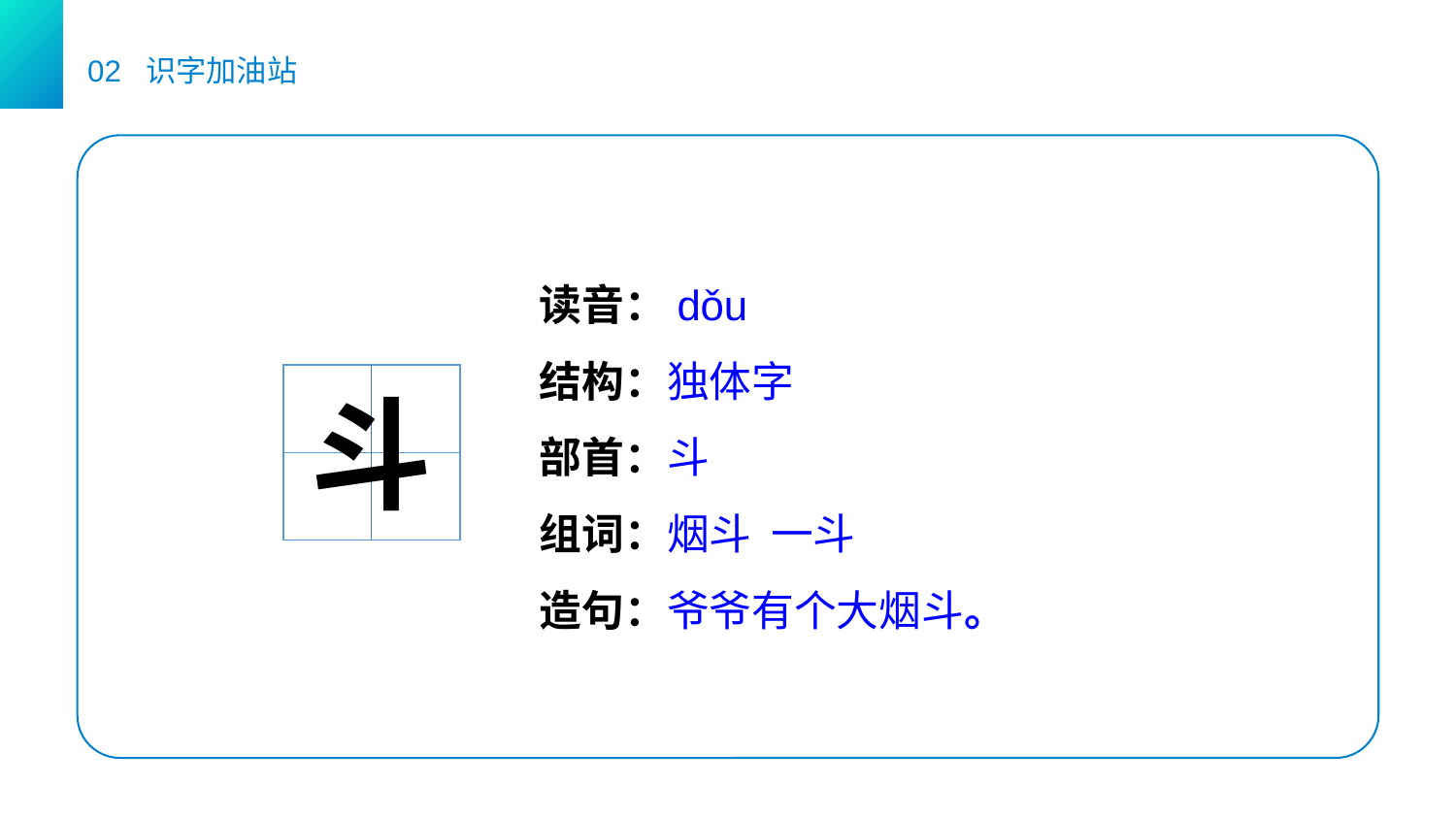

02  识字加油站

读音：dǒu
结构：独体字
部首：斗
组词：烟斗  一斗
造句：爷爷有个大烟斗。
|  |  |
| --- | --- |
|  |  |
斗